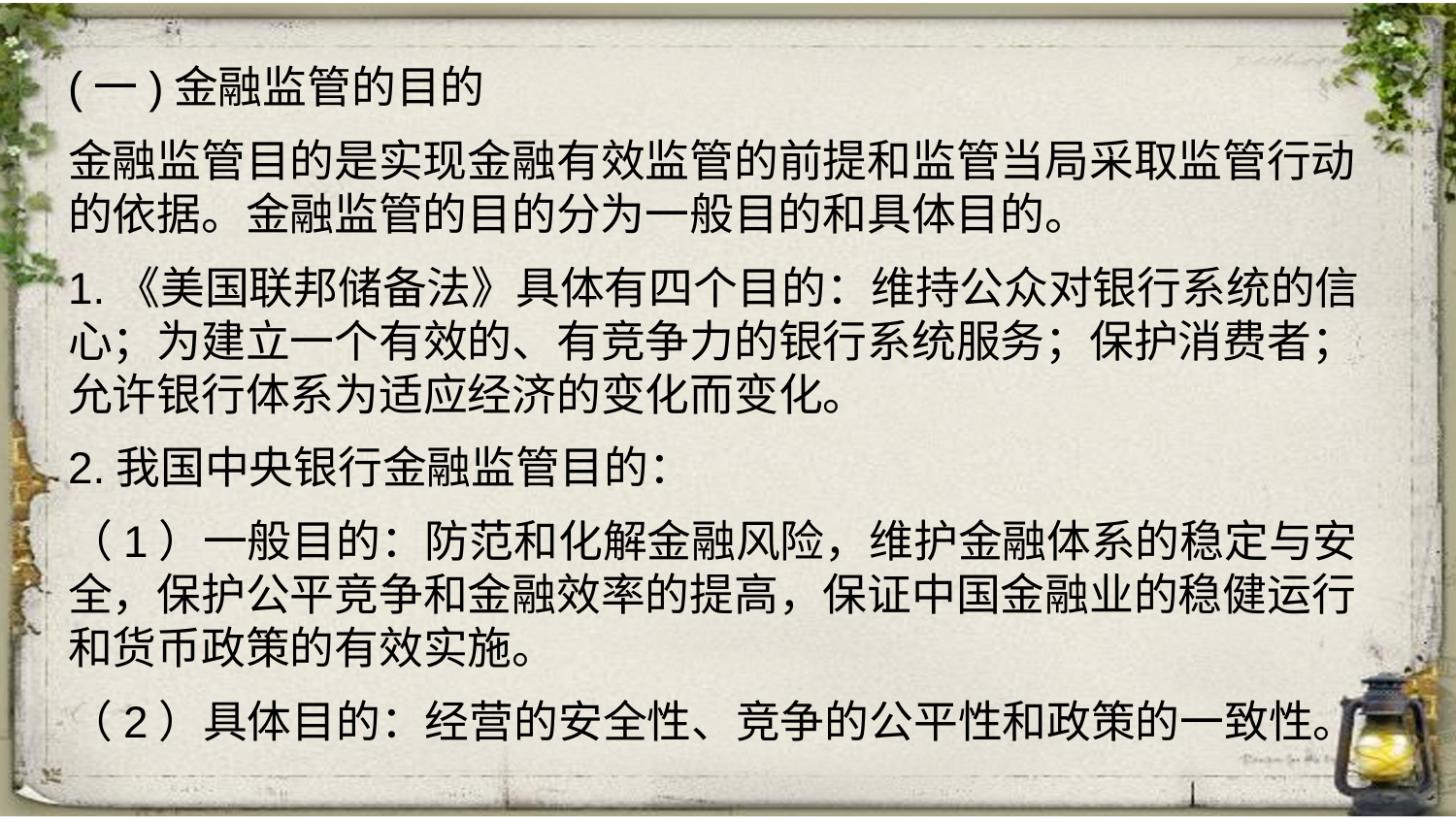

(一)金融监管的目的
金融监管目的是实现金融有效监管的前提和监管当局采取监管行动的依据。金融监管的目的分为一般目的和具体目的。
1.《美国联邦储备法》具体有四个目的：维持公众对银行系统的信心；为建立一个有效的、有竞争力的银行系统服务；保护消费者；允许银行体系为适应经济的变化而变化。
2.我国中央银行金融监管目的：
（1）一般目的：防范和化解金融风险，维护金融体系的稳定与安全，保护公平竞争和金融效率的提高，保证中国金融业的稳健运行和货币政策的有效实施。
（2）具体目的：经营的安全性、竞争的公平性和政策的一致性。